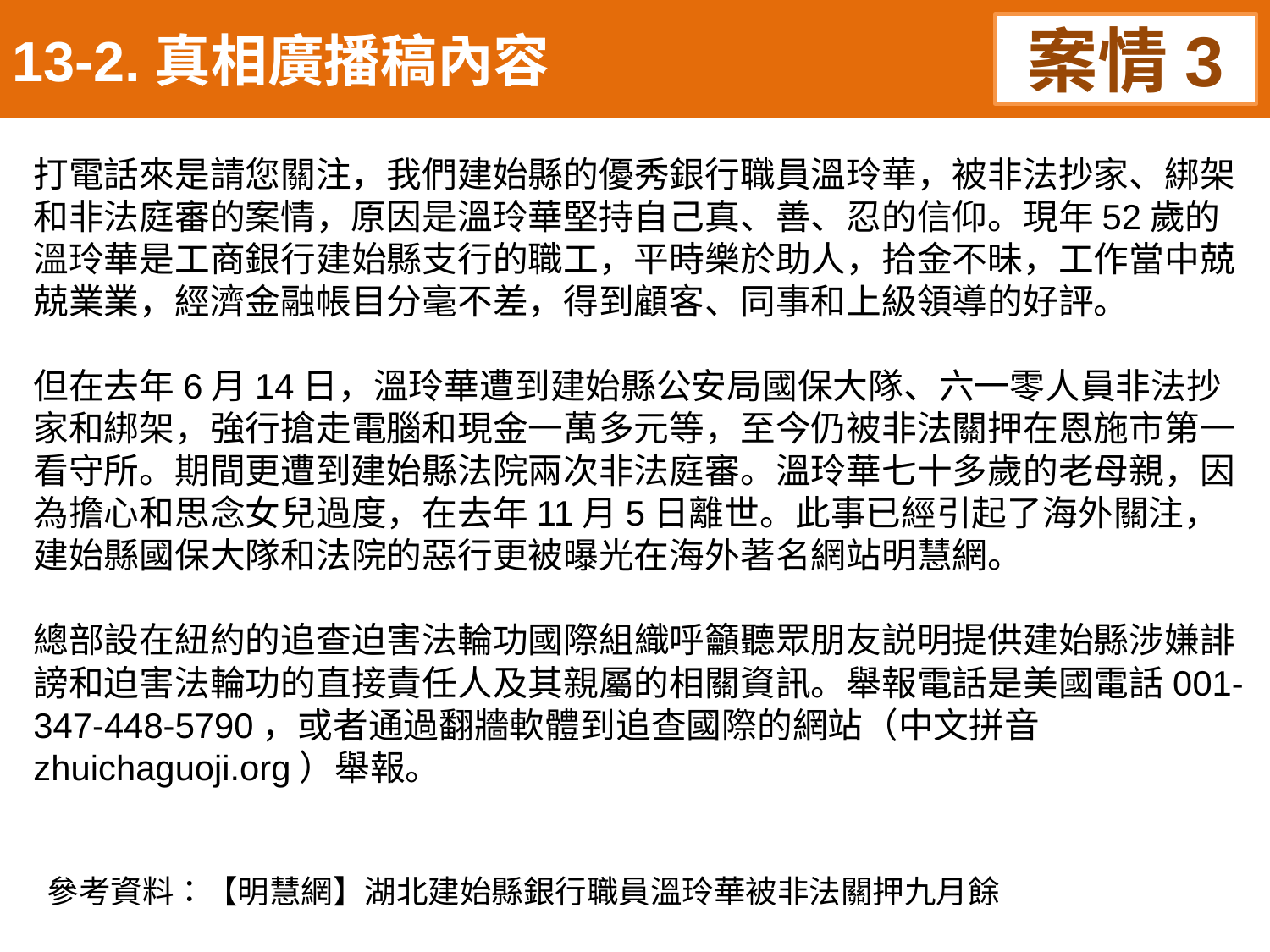

13-2.真相廣播稿內容
案情3
打電話來是請您關注，我們建始縣的優秀銀行職員溫玲華，被非法抄家、綁架和非法庭審的案情，原因是溫玲華堅持自己真、善、忍的信仰。現年52歲的溫玲華是工商銀行建始縣支行的職工，平時樂於助人，拾金不昧，工作當中兢兢業業，經濟金融帳目分毫不差，得到顧客、同事和上級領導的好評。

但在去年6月14日，溫玲華遭到建始縣公安局國保大隊、六一零人員非法抄家和綁架，強行搶走電腦和現金一萬多元等，至今仍被非法關押在恩施市第一看守所。期間更遭到建始縣法院兩次非法庭審。溫玲華七十多歲的老母親，因為擔心和思念女兒過度，在去年11月5日離世。此事已經引起了海外關注，建始縣國保大隊和法院的惡行更被曝光在海外著名網站明慧網。

總部設在紐約的追查迫害法輪功國際組織呼籲聽眾朋友説明提供建始縣涉嫌誹謗和迫害法輪功的直接責任人及其親屬的相關資訊。舉報電話是美國電話001-347-448-5790，或者通過翻牆軟體到追查國際的網站（中文拼音zhuichaguoji.org）舉報。
參考資料：【明慧網】湖北建始縣銀行職員溫玲華被非法關押九月餘